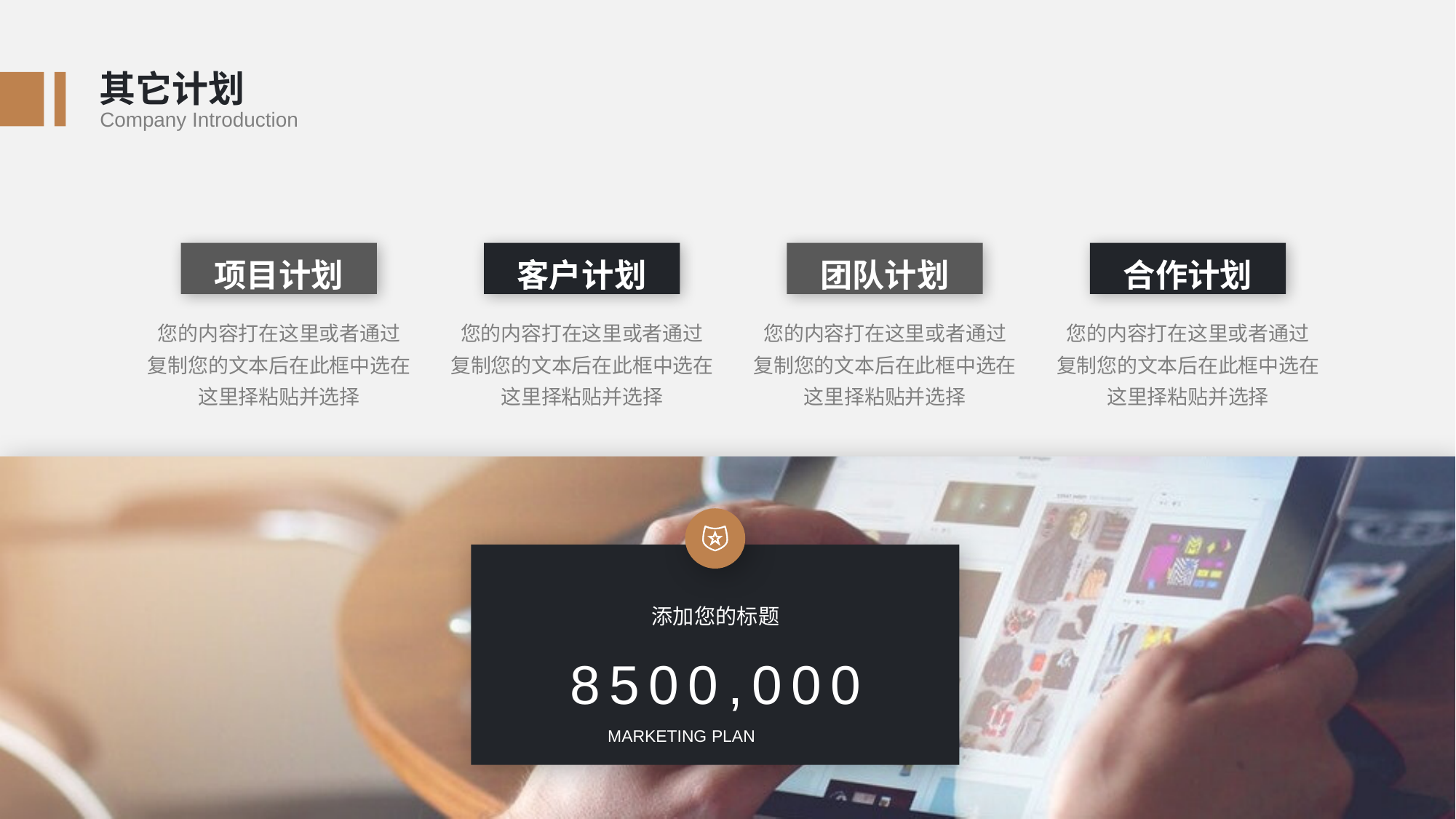

其它计划
Company Introduction
项目计划
您的内容打在这里或者通过
复制您的文本后在此框中选在这里择粘贴并选择
客户计划
您的内容打在这里或者通过
复制您的文本后在此框中选在这里择粘贴并选择
团队计划
您的内容打在这里或者通过
复制您的文本后在此框中选在这里择粘贴并选择
合作计划
您的内容打在这里或者通过
复制您的文本后在此框中选在这里择粘贴并选择

添加您的标题
8500,000
MARKETING PLAN